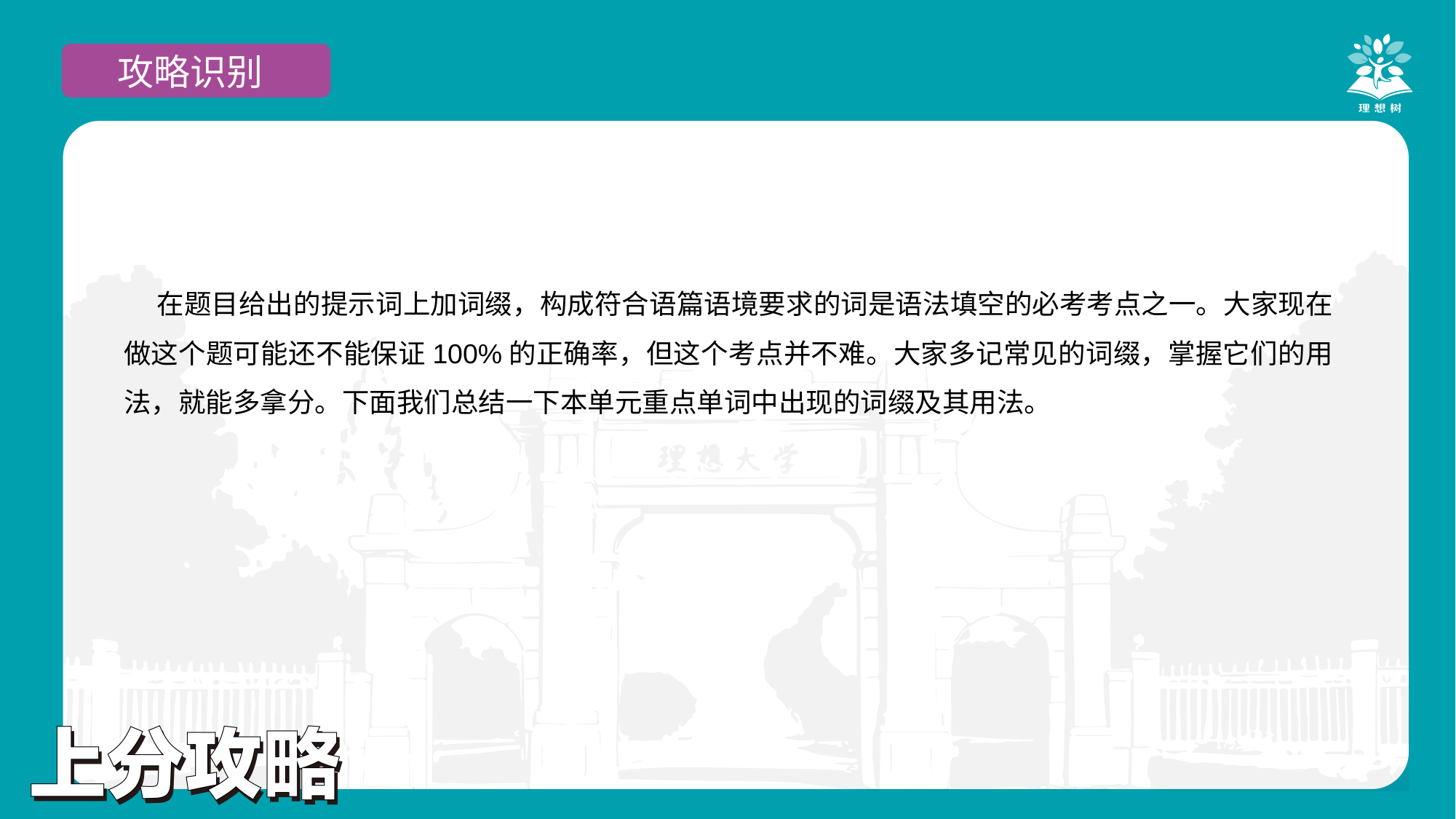

攻略识别
在题目给出的提示词上加词缀，构成符合语篇语境要求的词是语法填空的必考考点之一。大家现在做这个题可能还不能保证100%的正确率，但这个考点并不难。大家多记常见的词缀，掌握它们的用法，就能多拿分。下面我们总结一下本单元重点单词中出现的词缀及其用法。